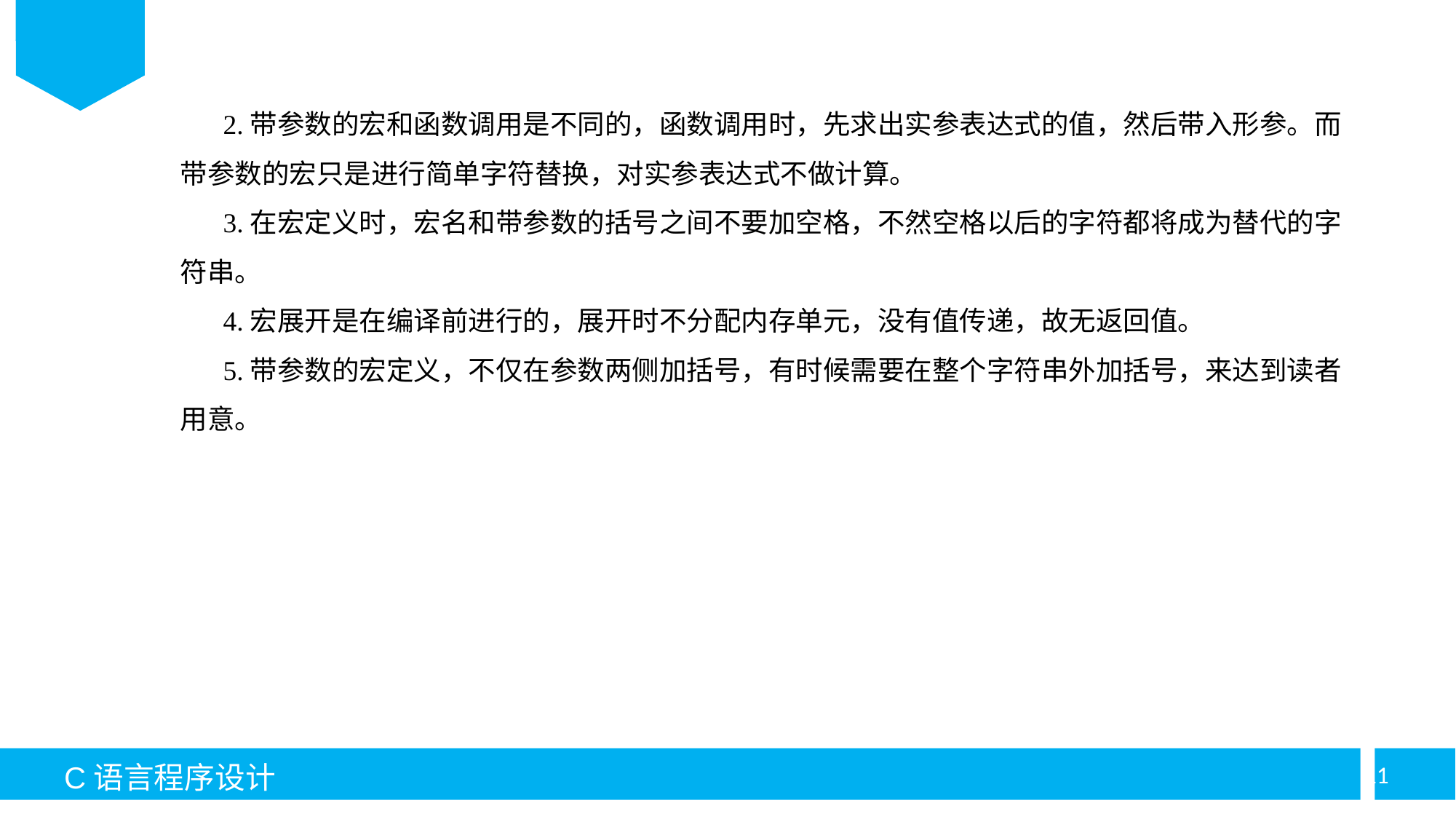

2.带参数的宏和函数调用是不同的，函数调用时，先求出实参表达式的值，然后带入形参。而带参数的宏只是进行简单字符替换，对实参表达式不做计算。
3.在宏定义时，宏名和带参数的括号之间不要加空格，不然空格以后的字符都将成为替代的字符串。
4.宏展开是在编译前进行的，展开时不分配内存单元，没有值传递，故无返回值。
5.带参数的宏定义，不仅在参数两侧加括号，有时候需要在整个字符串外加括号，来达到读者用意。